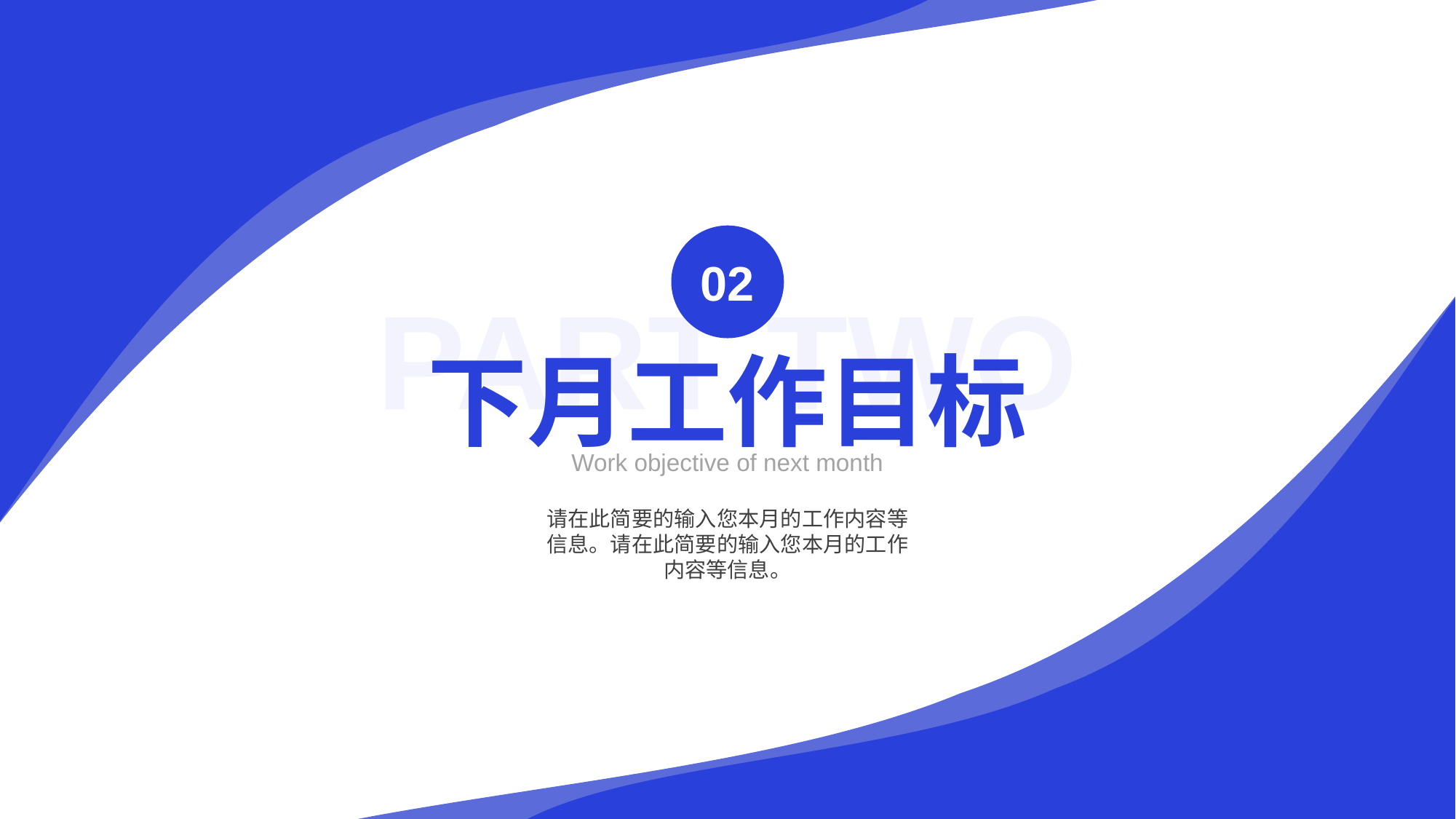

02
PART TWO

下月工作目标
Work objective of next month
请在此简要的输入您本月的工作内容等信息。请在此简要的输入您本月的工作内容等信息。